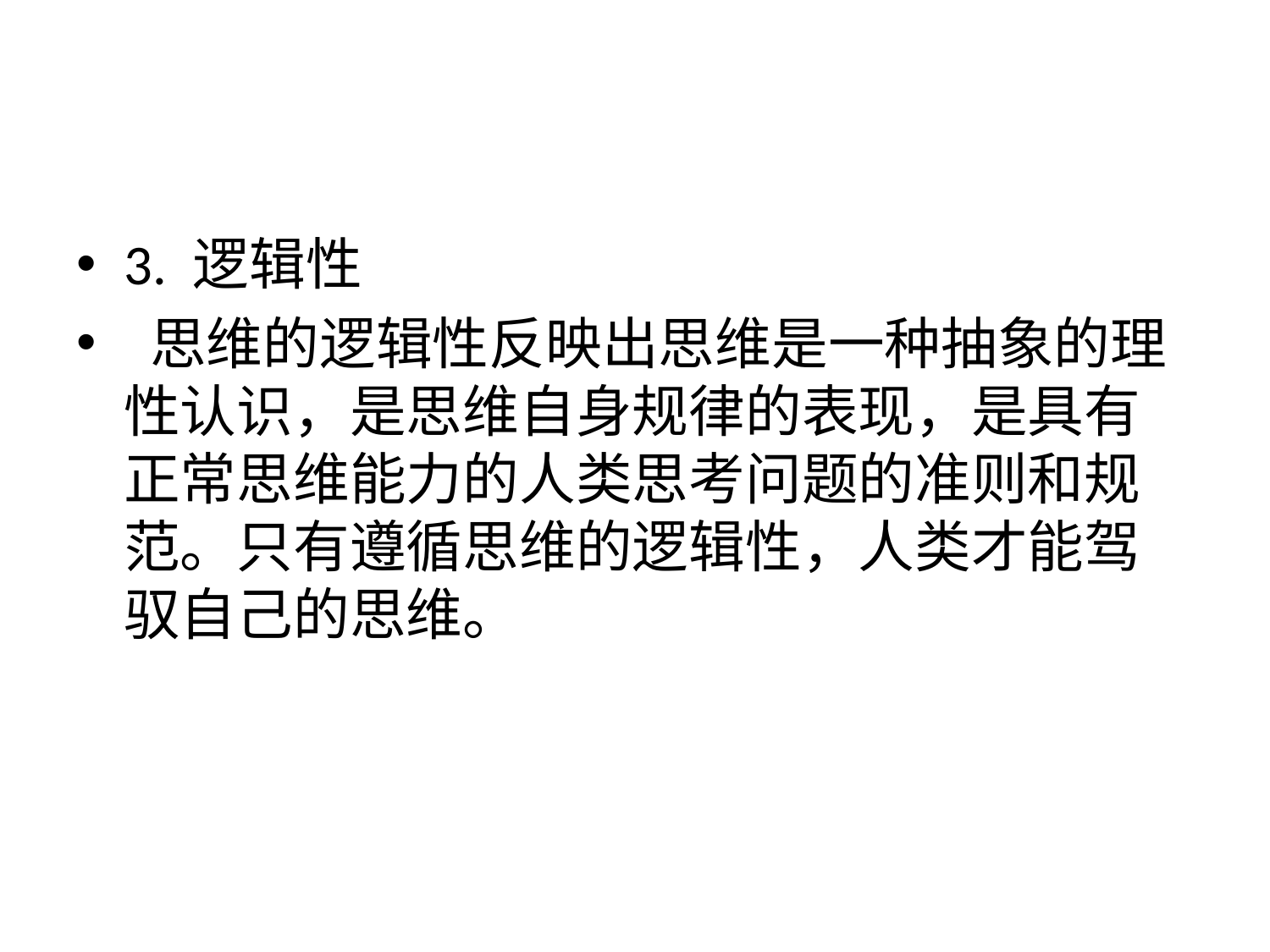

#
3. 逻辑性
 思维的逻辑性反映出思维是一种抽象的理性认识，是思维自身规律的表现，是具有正常思维能力的人类思考问题的准则和规范。只有遵循思维的逻辑性，人类才能驾驭自己的思维。